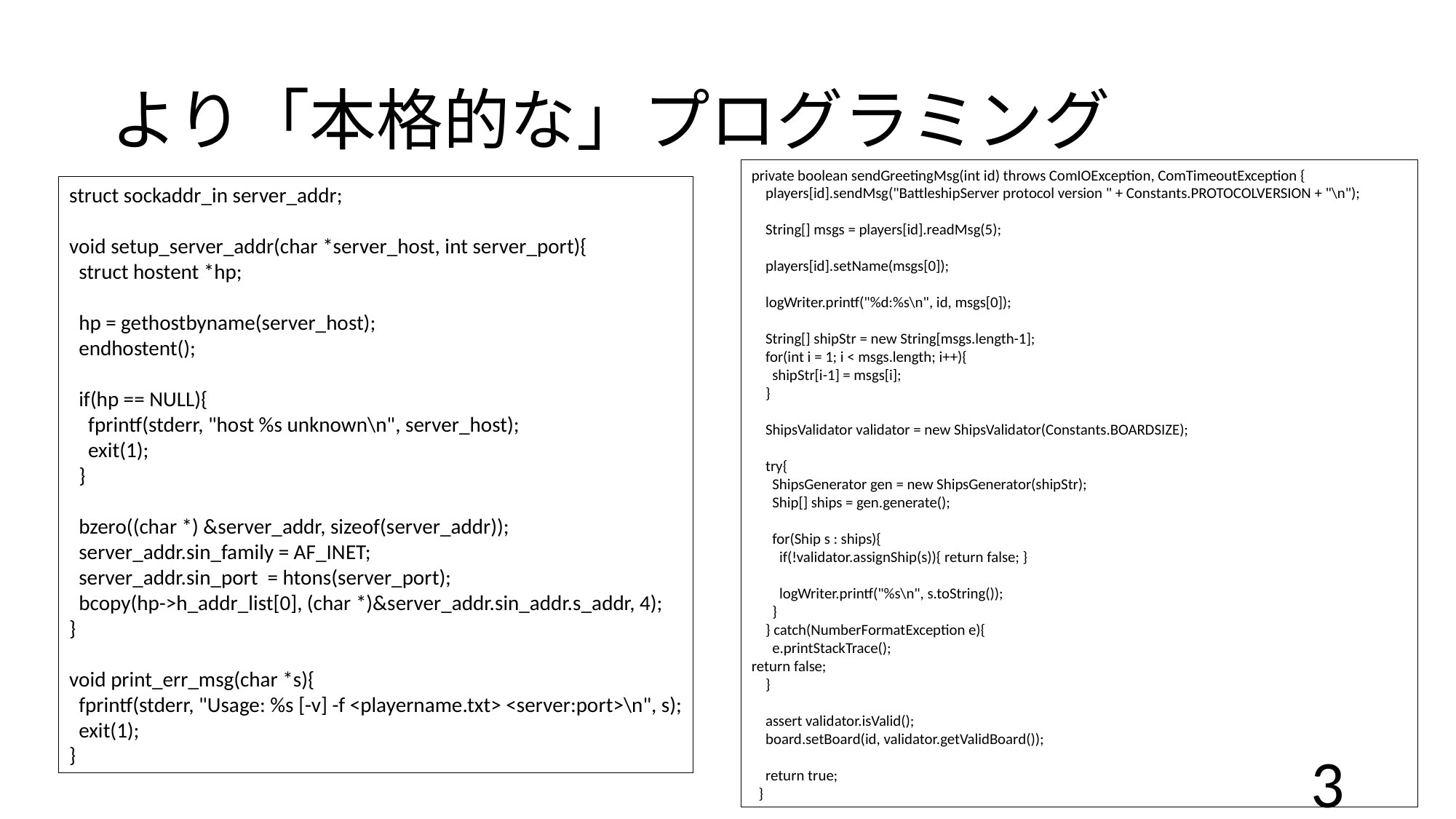

# より「本格的な」プログラミング
private boolean sendGreetingMsg(int id) throws ComIOException, ComTimeoutException {
    players[id].sendMsg("BattleshipServer protocol version " + Constants.PROTOCOLVERSION + "\n");

    String[] msgs = players[id].readMsg(5);

    players[id].setName(msgs[0]);

    logWriter.printf("%d:%s\n", id, msgs[0]);

    String[] shipStr = new String[msgs.length-1];
    for(int i = 1; i < msgs.length; i++){
      shipStr[i-1] = msgs[i];
    }

    ShipsValidator validator = new ShipsValidator(Constants.BOARDSIZE);

    try{
      ShipsGenerator gen = new ShipsGenerator(shipStr);
      Ship[] ships = gen.generate();

      for(Ship s : ships){
        if(!validator.assignShip(s)){ return false; }

        logWriter.printf("%s\n", s.toString());
      }
    } catch(NumberFormatException e){
      e.printStackTrace();
return false;
    }

    assert validator.isValid();
    board.setBoard(id, validator.getValidBoard());

    return true;
  }
struct sockaddr_in server_addr;

void setup_server_addr(char *server_host, int server_port){
  struct hostent *hp;

  hp = gethostbyname(server_host);
  endhostent();

  if(hp == NULL){
    fprintf(stderr, "host %s unknown\n", server_host);
    exit(1);
  }

  bzero((char *) &server_addr, sizeof(server_addr));
  server_addr.sin_family = AF_INET;
  server_addr.sin_port  = htons(server_port);
  bcopy(hp->h_addr_list[0], (char *)&server_addr.sin_addr.s_addr, 4);
}

void print_err_msg(char *s){
  fprintf(stderr, "Usage: %s [-v] -f <playername.txt> <server:port>\n", s);
  exit(1);
}
3